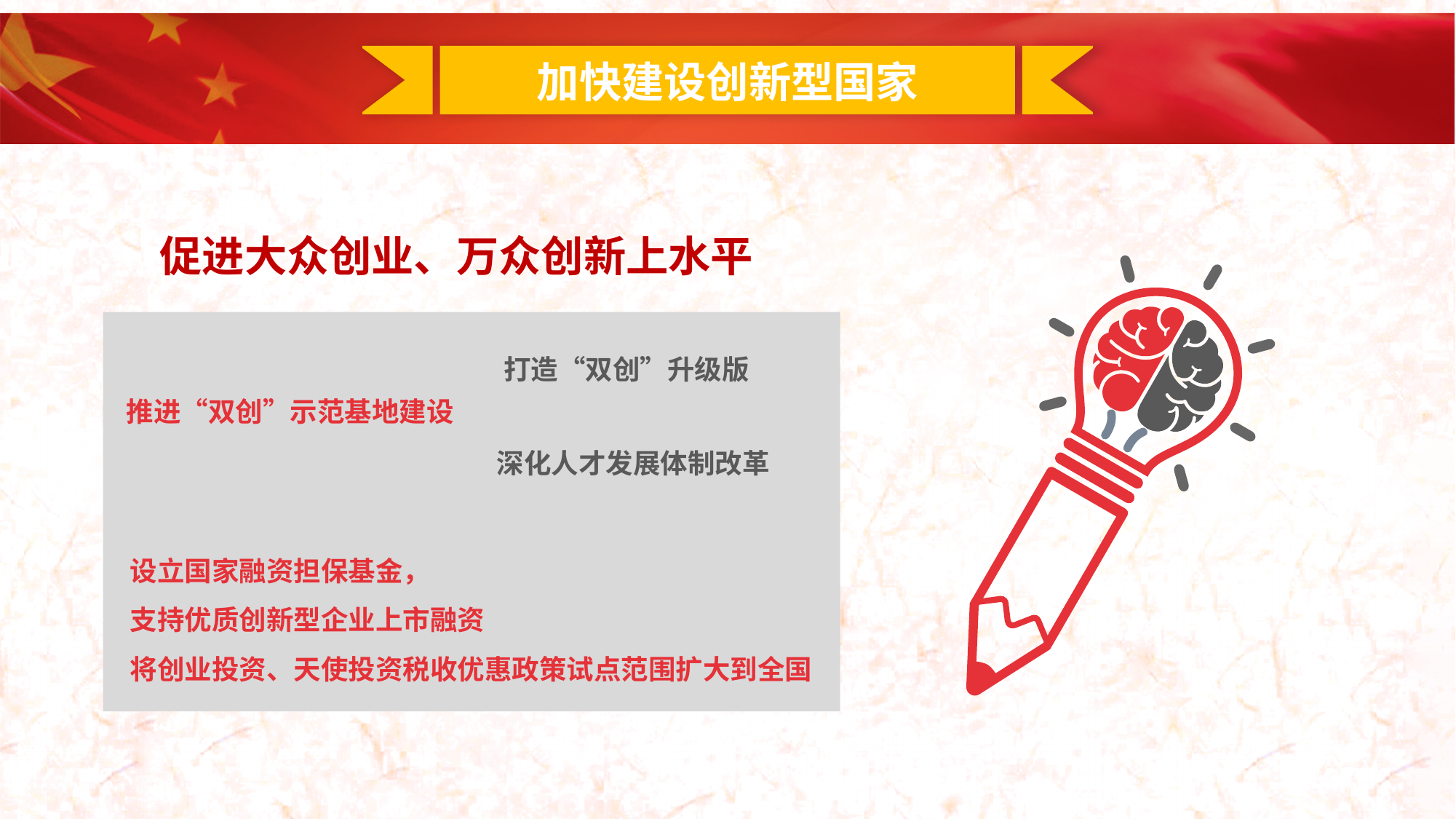

加快建设创新型国家
促进大众创业、万众创新上水平

打造“双创”升级版

推进“双创”示范基地建设

深化人才发展体制改革

设立国家融资担保基金，
支持优质创新型企业上市融资
将创业投资、天使投资税收优惠政策试点范围扩大到全国